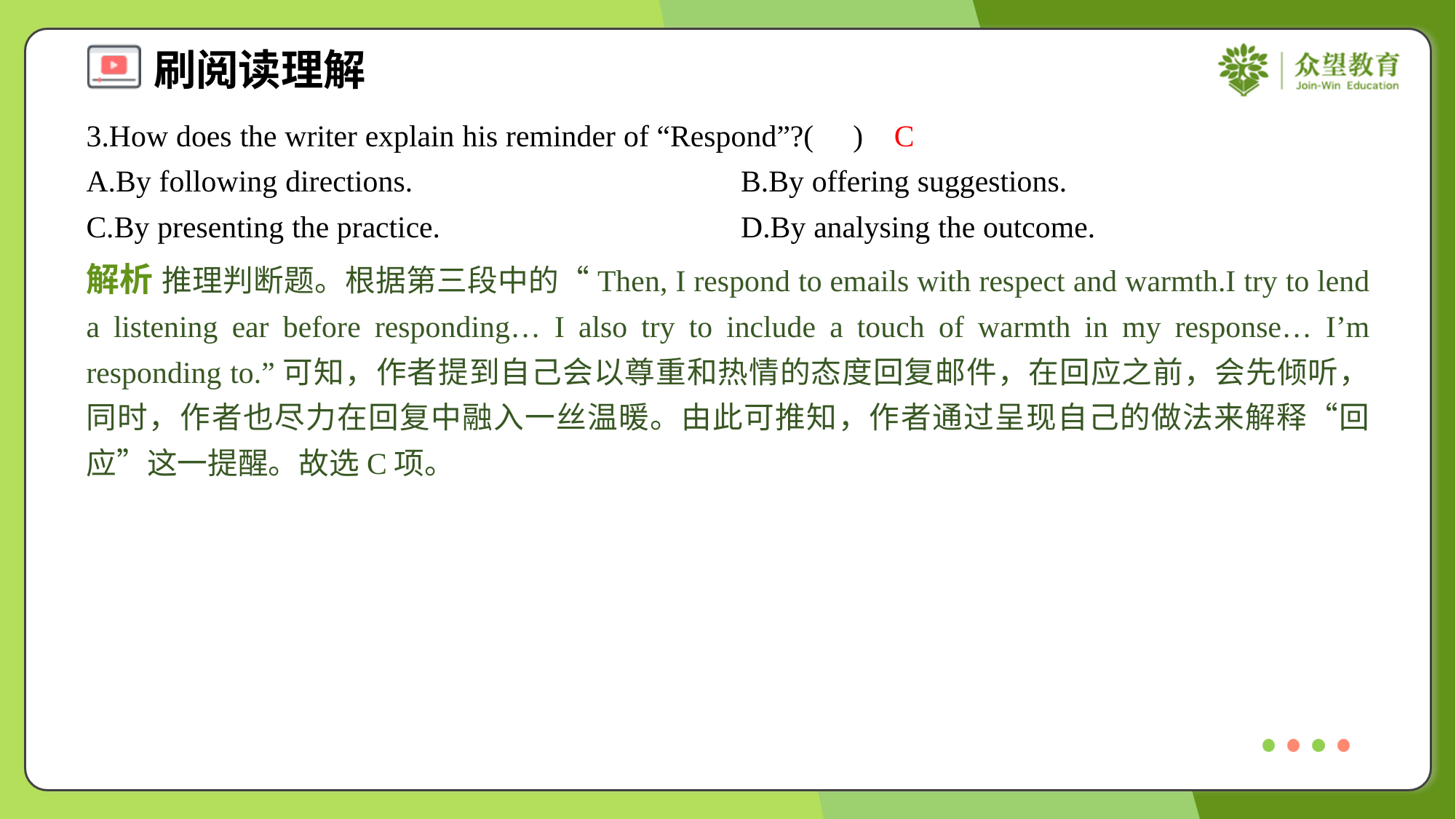

3.How does the writer explain his reminder of “Respond”?(     )
C
A.By following directions.	B.By offering suggestions.
C.By presenting the practice.	D.By analysing the outcome.
解析 推理判断题。根据第三段中的“Then, I respond to emails with respect and warmth.I try to lend a listening ear before responding… I also try to include a touch of warmth in my response… I’m responding to.”可知，作者提到自己会以尊重和热情的态度回复邮件，在回应之前，会先倾听，同时，作者也尽力在回复中融入一丝温暖。由此可推知，作者通过呈现自己的做法来解释“回应”这一提醒。故选C项。